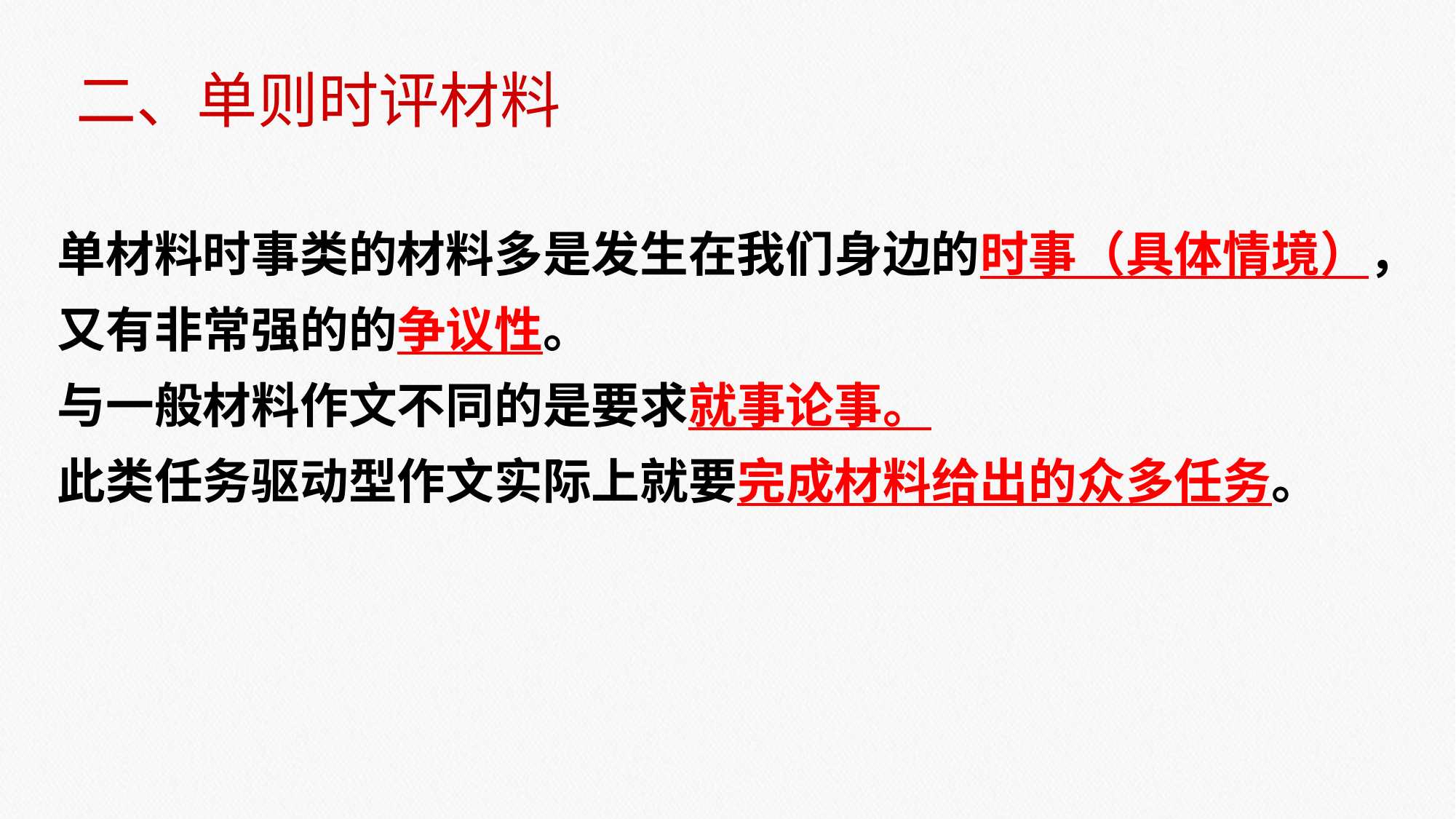

二、单则时评材料
单材料时事类的材料多是发生在我们身边的时事（具体情境），
又有非常强的的争议性。
与一般材料作文不同的是要求就事论事。
此类任务驱动型作文实际上就要完成材料给出的众多任务。